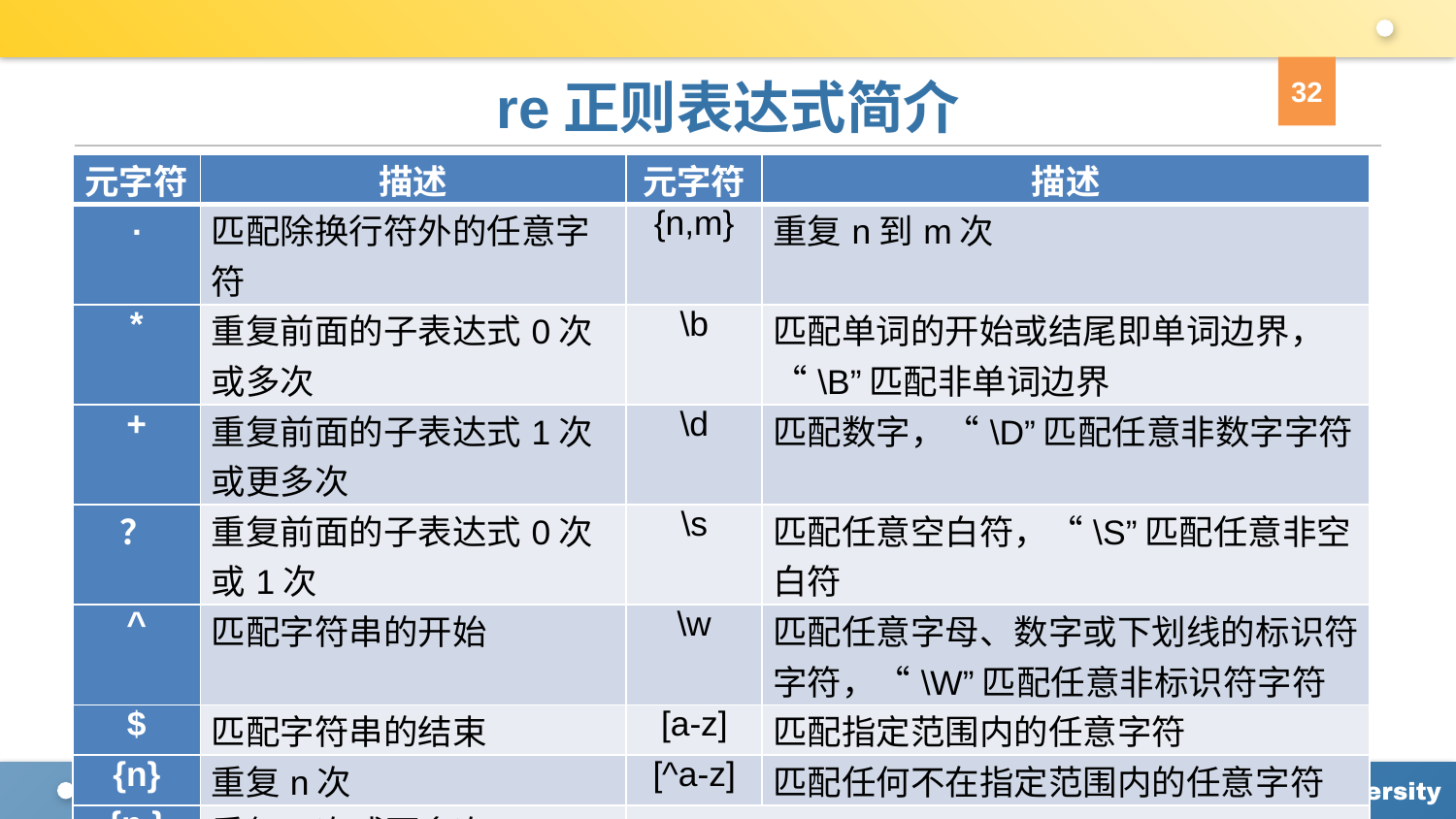

32
# re正则表达式简介
| 元字符 | 描述 | 元字符 | 描述 |
| --- | --- | --- | --- |
| . | 匹配除换行符外的任意字符 | {n,m} | 重复n到m次 |
| \* | 重复前面的子表达式0次或多次 | \b | 匹配单词的开始或结尾即单词边界，“\B”匹配非单词边界 |
| + | 重复前面的子表达式1次或更多次 | \d | 匹配数字，“\D”匹配任意非数字字符 |
| ？ | 重复前面的子表达式0次或1次 | \s | 匹配任意空白符，“\S”匹配任意非空白符 |
| ^ | 匹配字符串的开始 | \w | 匹配任意字母、数字或下划线的标识符字符，“\W”匹配任意非标识符字符 |
| $ | 匹配字符串的结束 | [a-z] | 匹配指定范围内的任意字符 |
| {n} | 重复n次 | [^a-z] | 匹配任何不在指定范围内的任意字符 |
| {n,} | 重复n次或更多次 |  |  |